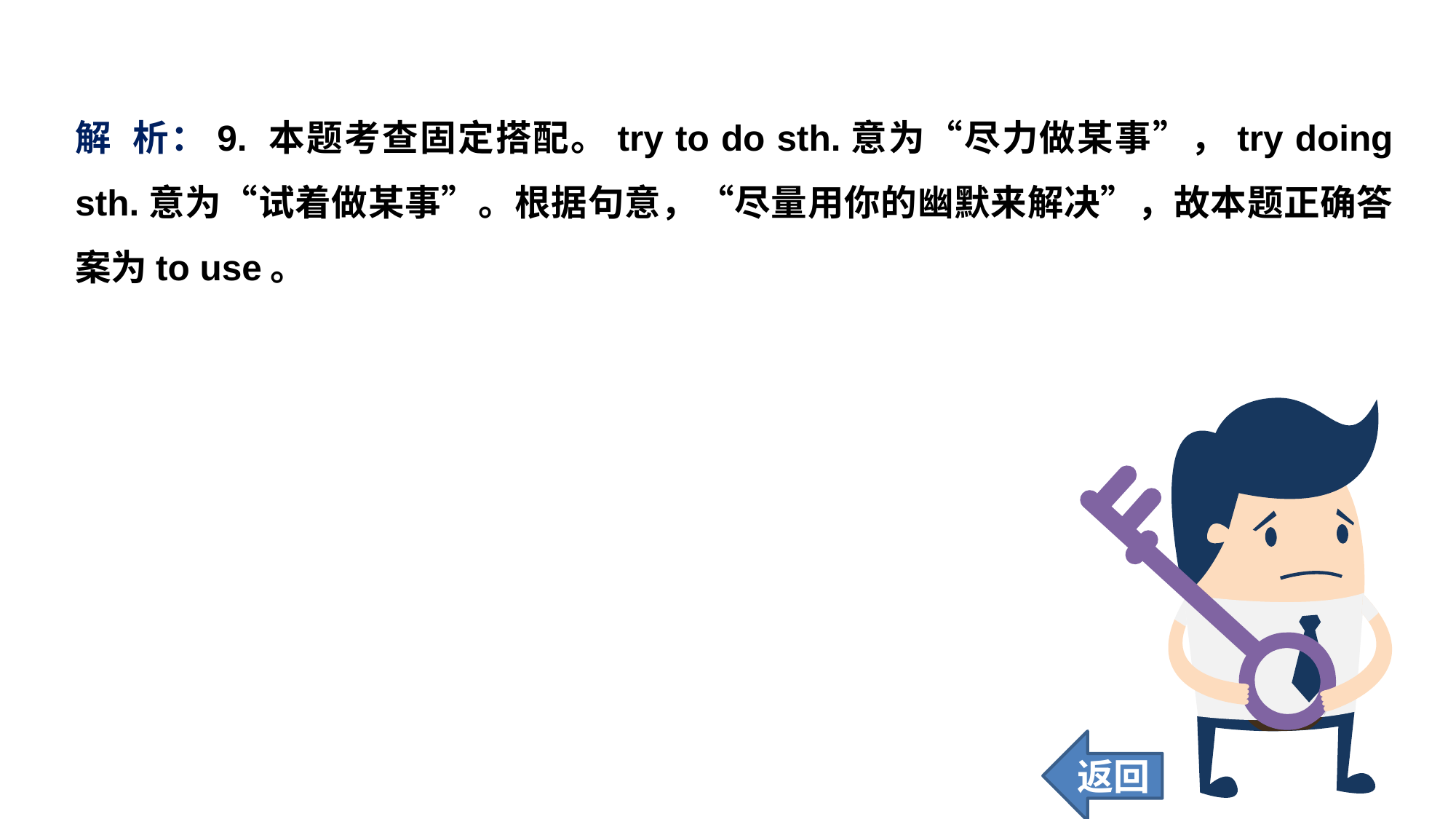

解  析：9. 本题考查固定搭配。try to do sth.意为“尽力做某事”，try doing sth.意为“试着做某事”。根据句意，“尽量用你的幽默来解决”，故本题正确答案为to use。

返回
168